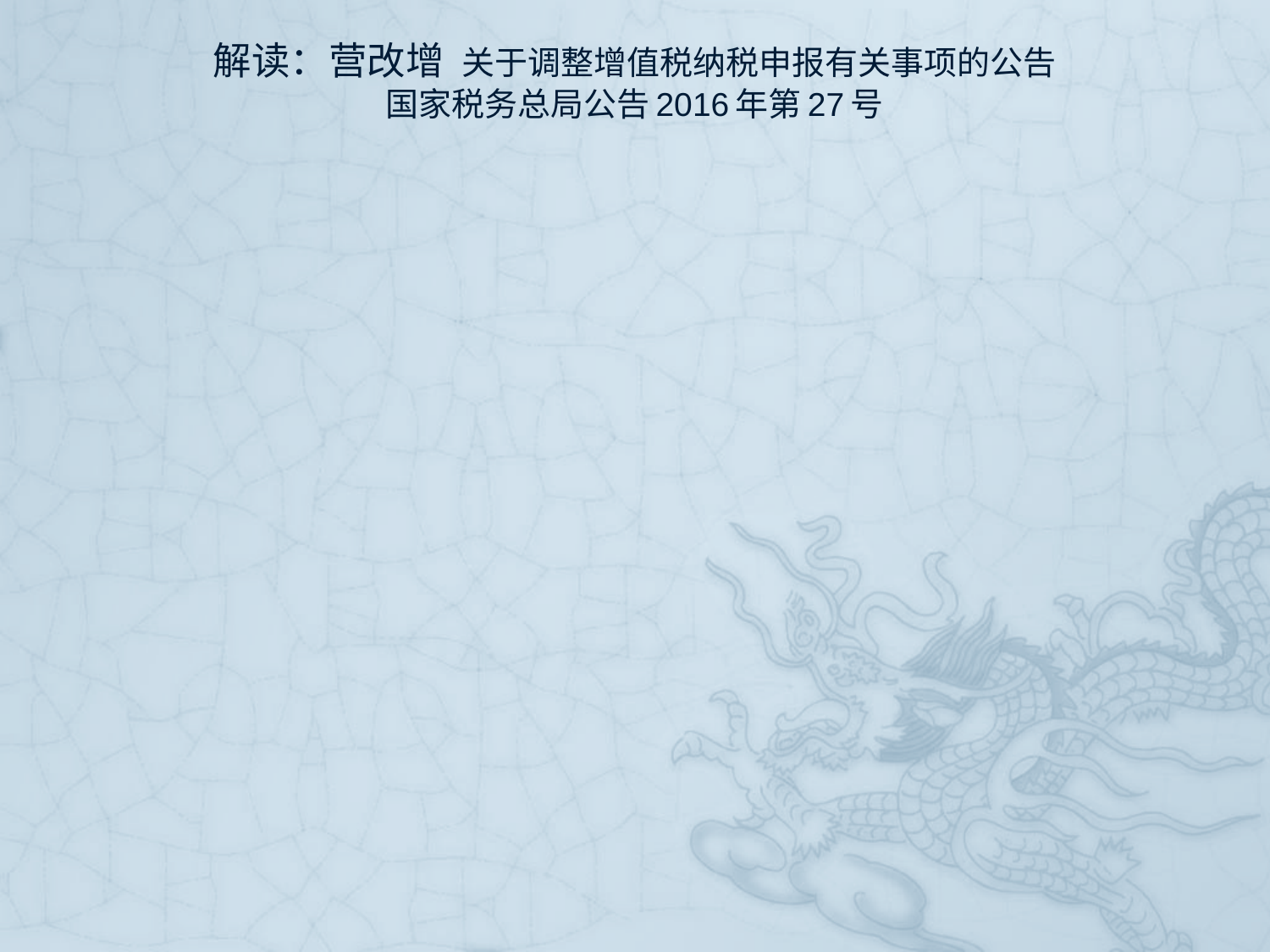

# 解读：营改增  关于调整增值税纳税申报有关事项的公告 国家税务总局公告2016年第27号